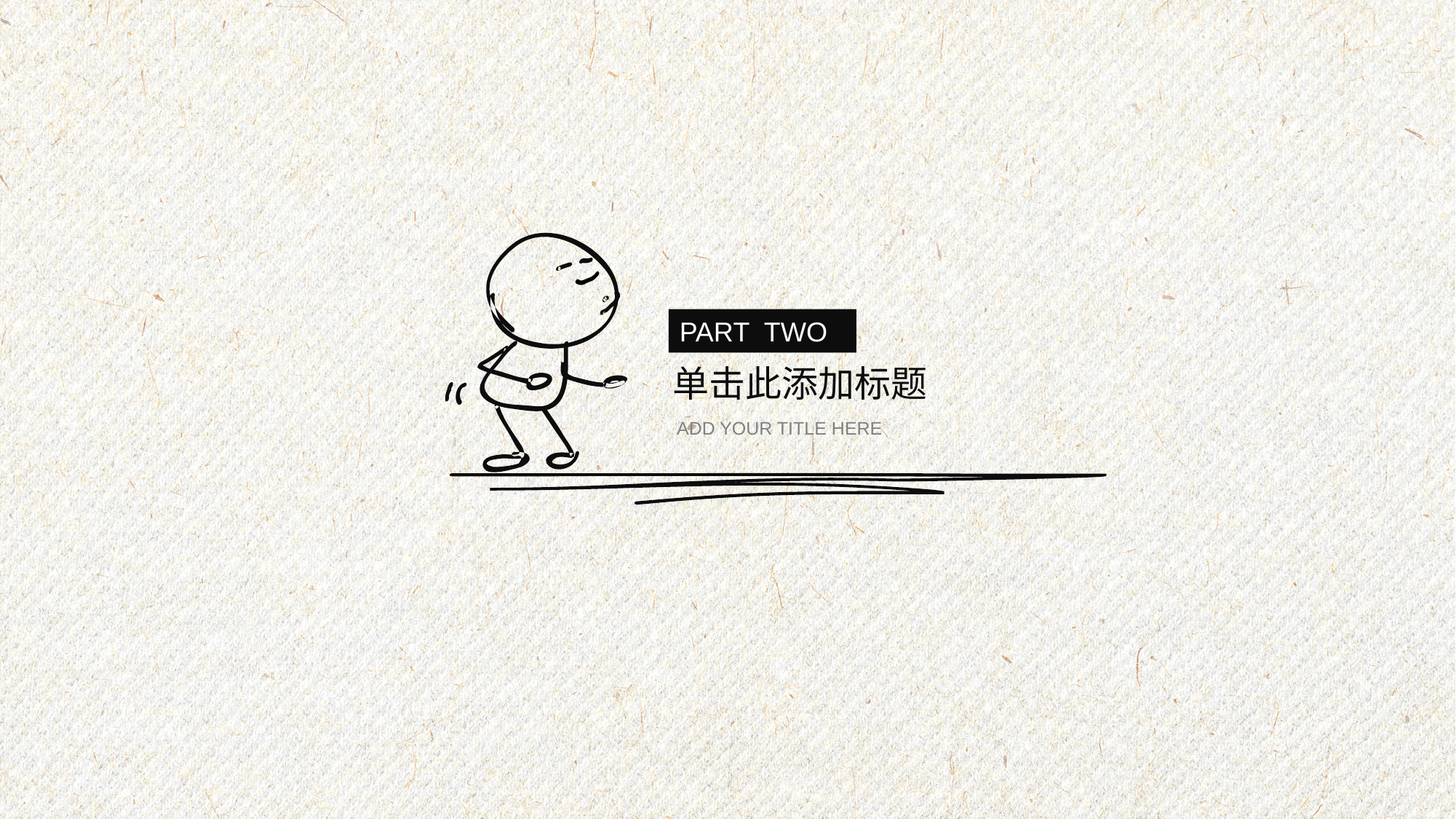

PART  TWO
单击此添加标题
ADD YOUR TITLE HERE